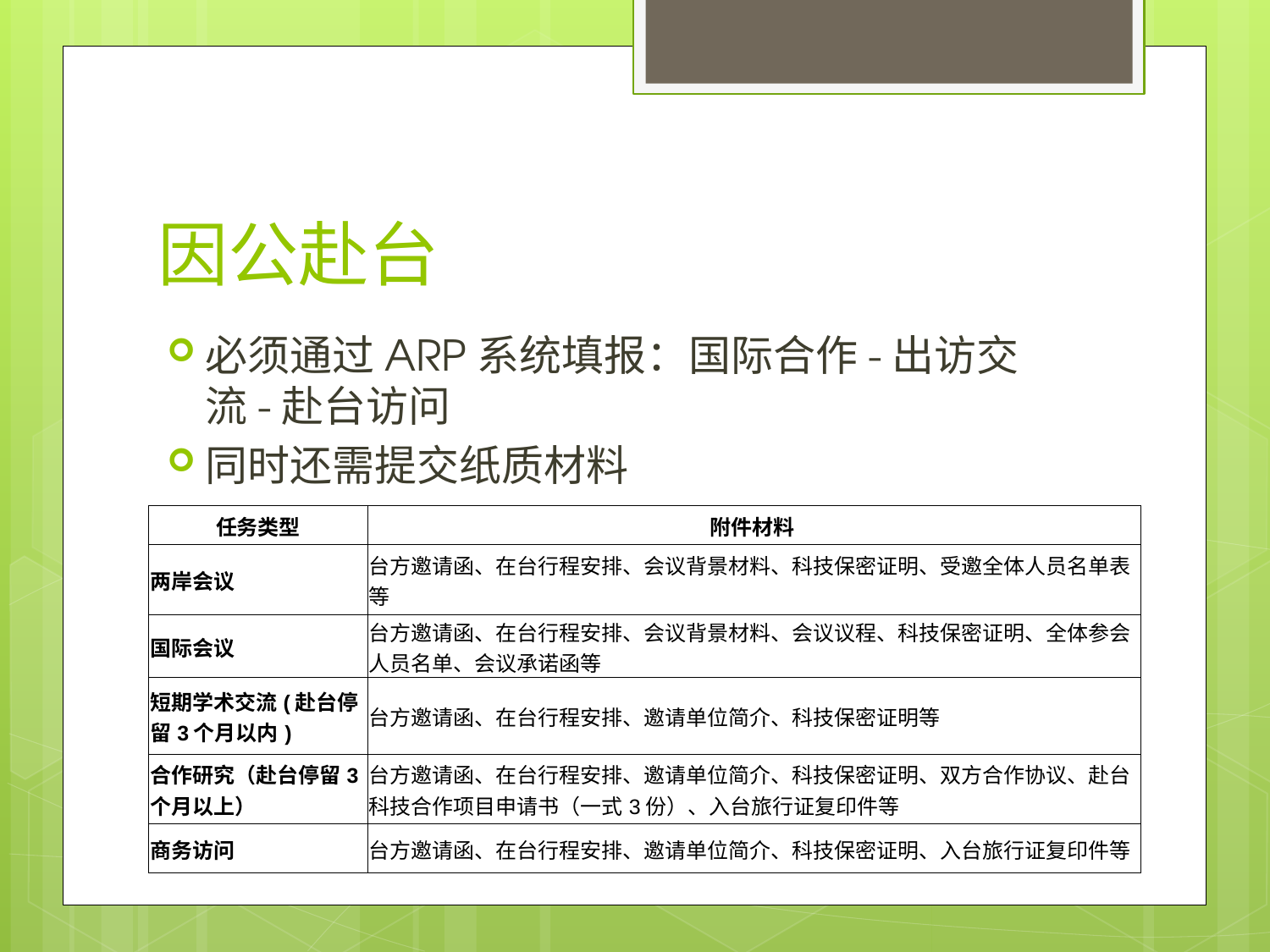

# 因公赴台
必须通过ARP系统填报：国际合作-出访交流-赴台访问
同时还需提交纸质材料
| 任务类型 | 附件材料 |
| --- | --- |
| 两岸会议 | 台方邀请函、在台行程安排、会议背景材料、科技保密证明、受邀全体人员名单表等 |
| 国际会议 | 台方邀请函、在台行程安排、会议背景材料、会议议程、科技保密证明、全体参会人员名单、会议承诺函等 |
| 短期学术交流(赴台停留3个月以内) | 台方邀请函、在台行程安排、邀请单位简介、科技保密证明等 |
| 合作研究（赴台停留3个月以上） | 台方邀请函、在台行程安排、邀请单位简介、科技保密证明、双方合作协议、赴台科技合作项目申请书（一式3份）、入台旅行证复印件等 |
| 商务访问 | 台方邀请函、在台行程安排、邀请单位简介、科技保密证明、入台旅行证复印件等 |